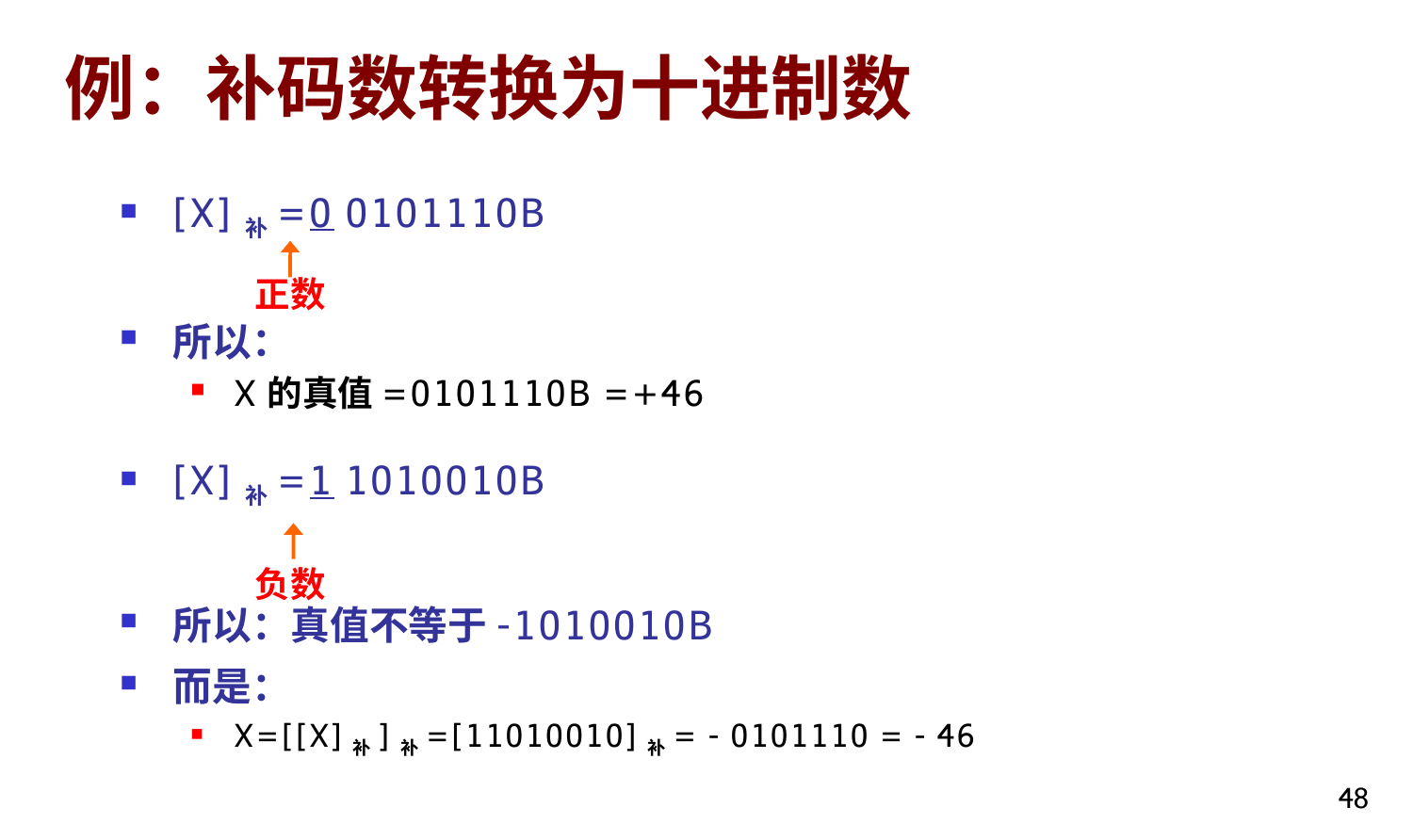

# 例：补码数转换为十进制数
[X]补=0 0101110B

所以：
X的真值=0101110B =+46
[X]补=1 1010010B

所以：真值不等于-1010010B
而是：
X=[[X]补]补=[11010010]补= - 0101110 = - 46

正数

负数
48